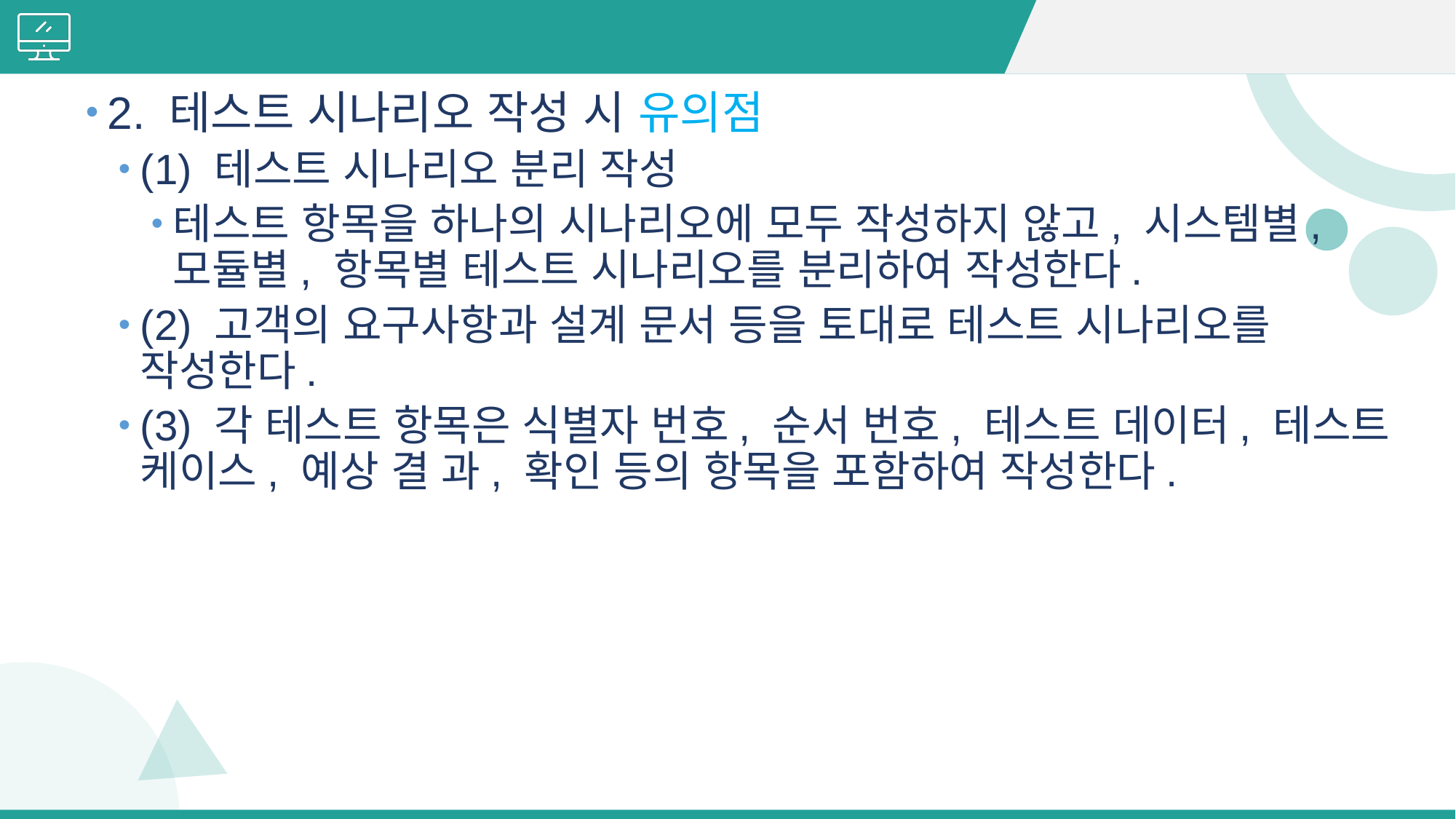

#
2. 테스트 시나리오 작성 시 유의점
(1) 테스트 시나리오 분리 작성
테스트 항목을 하나의 시나리오에 모두 작성하지 않고, 시스템별, 모듈별, 항목별 테스트 시나리오를 분리하여 작성한다.
(2) 고객의 요구사항과 설계 문서 등을 토대로 테스트 시나리오를 작성한다.
(3) 각 테스트 항목은 식별자 번호, 순서 번호, 테스트 데이터, 테스트 케이스, 예상 결 과, 확인 등의 항목을 포함하여 작성한다.